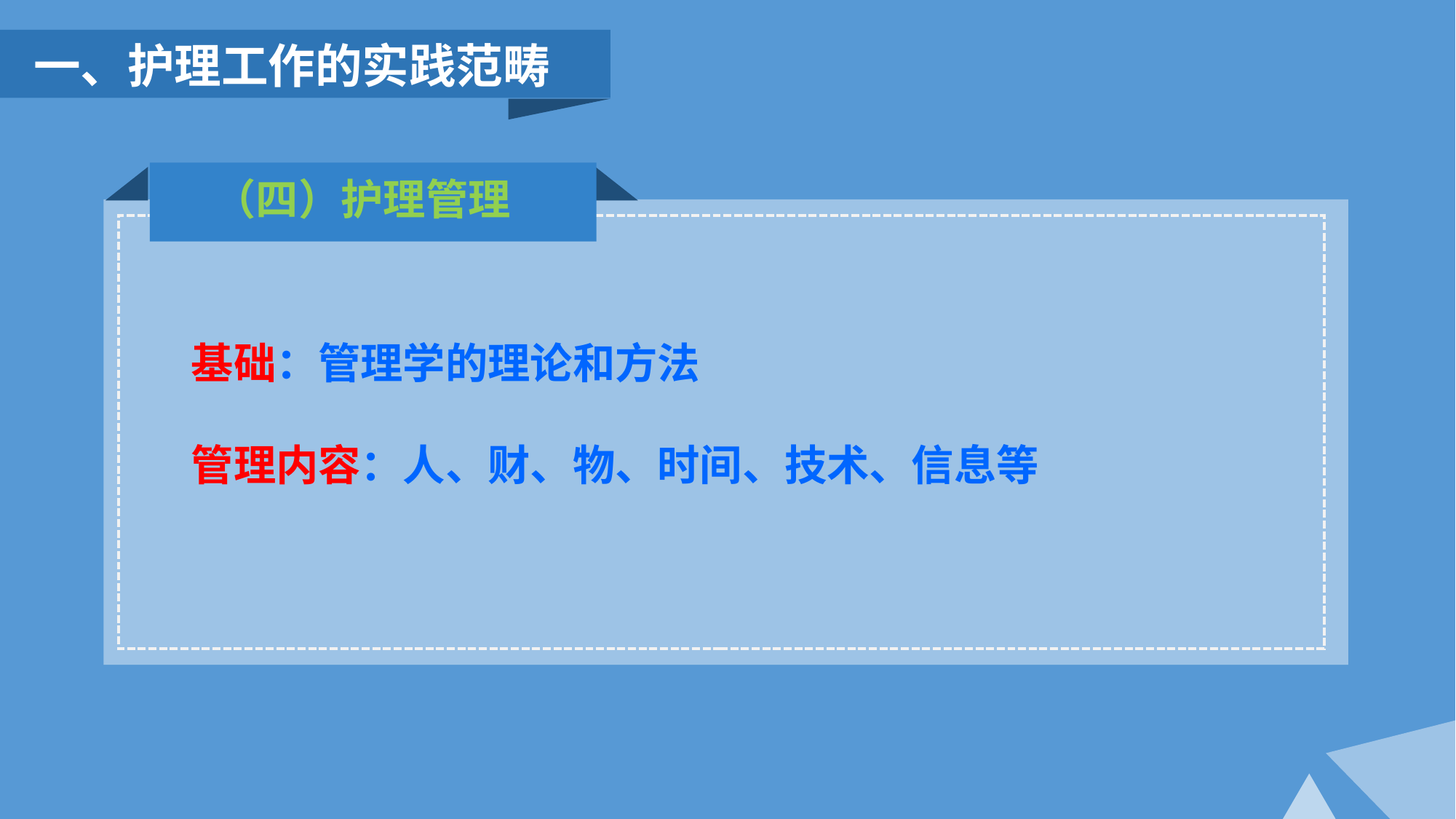

一、护理工作的实践范畴

（四）护理管理

基础：管理学的理论和方法

管理内容：人、财、物、时间、技术、信息等